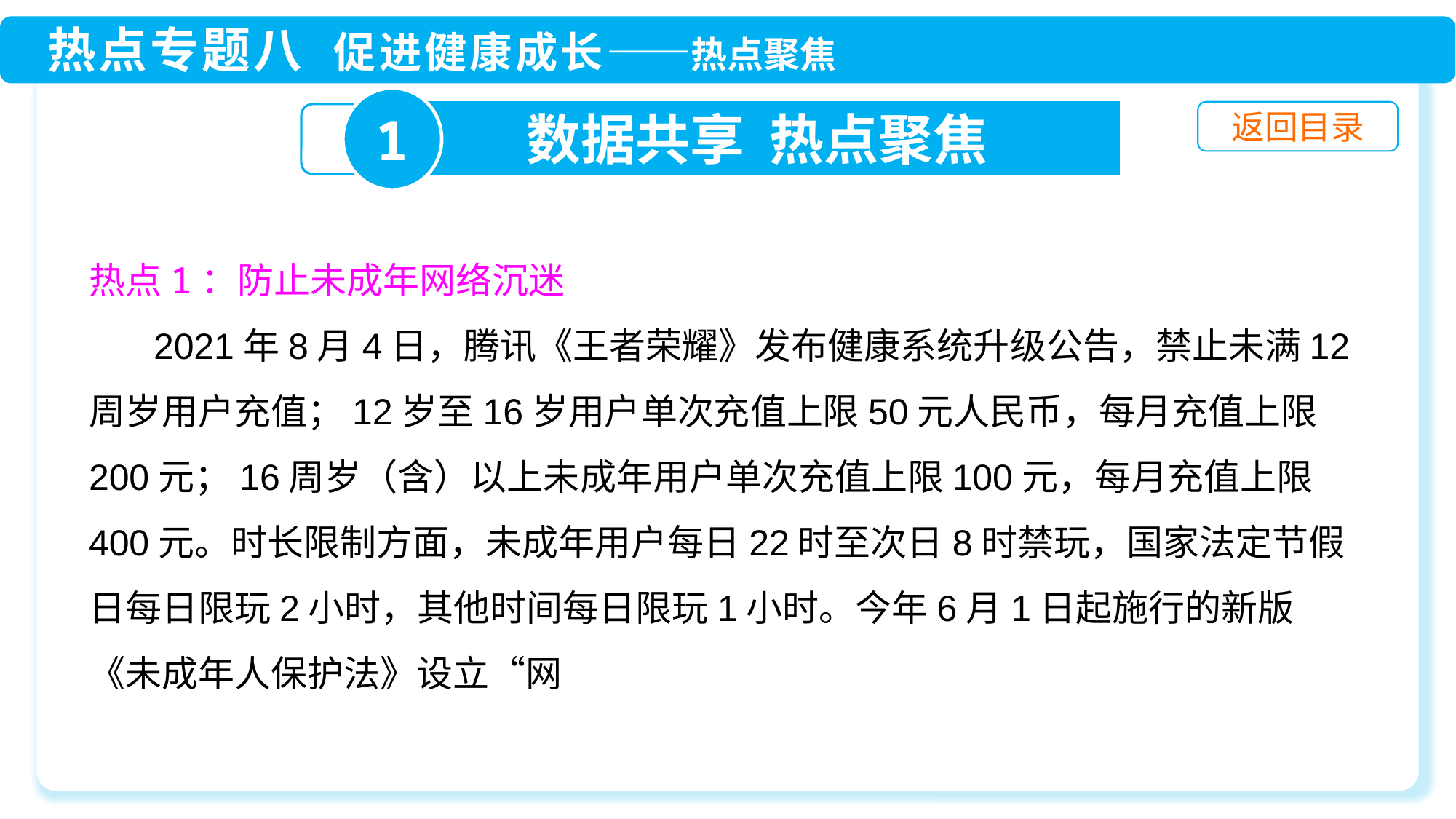

1
数据共享  热点聚焦

热点1：防止未成年网络沉迷
 2021年8月4日，腾讯《王者荣耀》发布健康系统升级公告，禁止未满12周岁用户充值；12岁至16岁用户单次充值上限50元人民币，每月充值上限200元；16周岁（含）以上未成年用户单次充值上限100元，每月充值上限400元。时长限制方面，未成年用户每日22时至次日8时禁玩，国家法定节假日每日限玩2小时，其他时间每日限玩1小时。今年6月1日起施行的新版《未成年人保护法》设立“网